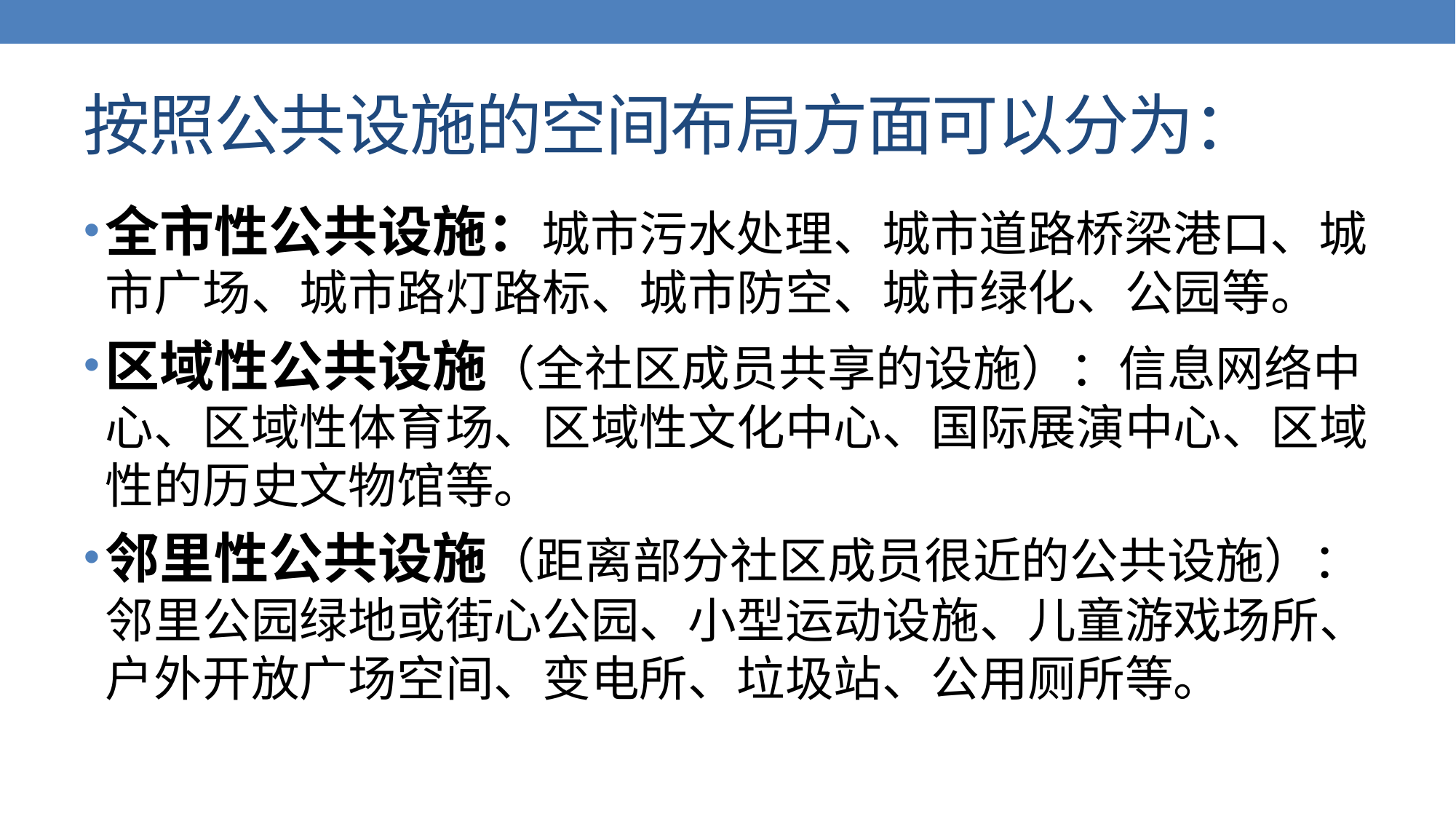

# 按照公共设施的空间布局方面可以分为：
全市性公共设施：城市污水处理、城市道路桥梁港口、城市广场、城市路灯路标、城市防空、城市绿化、公园等。
区域性公共设施（全社区成员共享的设施）：信息网络中心、区域性体育场、区域性文化中心、国际展演中心、区域性的历史文物馆等。
邻里性公共设施（距离部分社区成员很近的公共设施）：邻里公园绿地或街心公园、小型运动设施、儿童游戏场所、户外开放广场空间、变电所、垃圾站、公用厕所等。